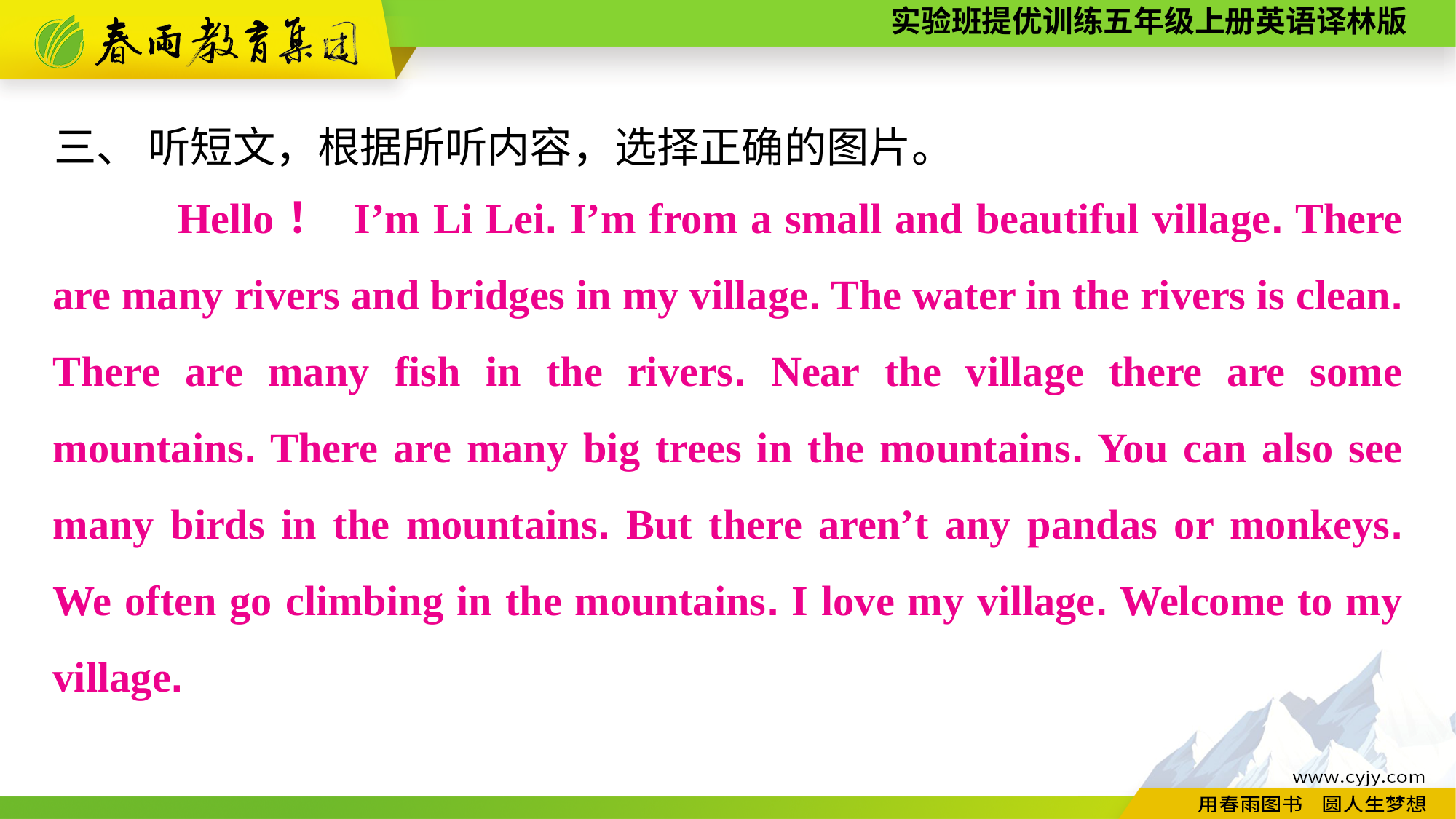

三、 听短文，根据所听内容，选择正确的图片。
 　　Hello！ I’m Li Lei. I’m from a small and beautiful village. There are many rivers and bridges in my village. The water in the rivers is clean. There are many fish in the rivers. Near the village there are some mountains. There are many big trees in the mountains. You can also see many birds in the mountains. But there aren’t any pandas or monkeys. We often go climbing in the mountains. I love my village. Welcome to my village.